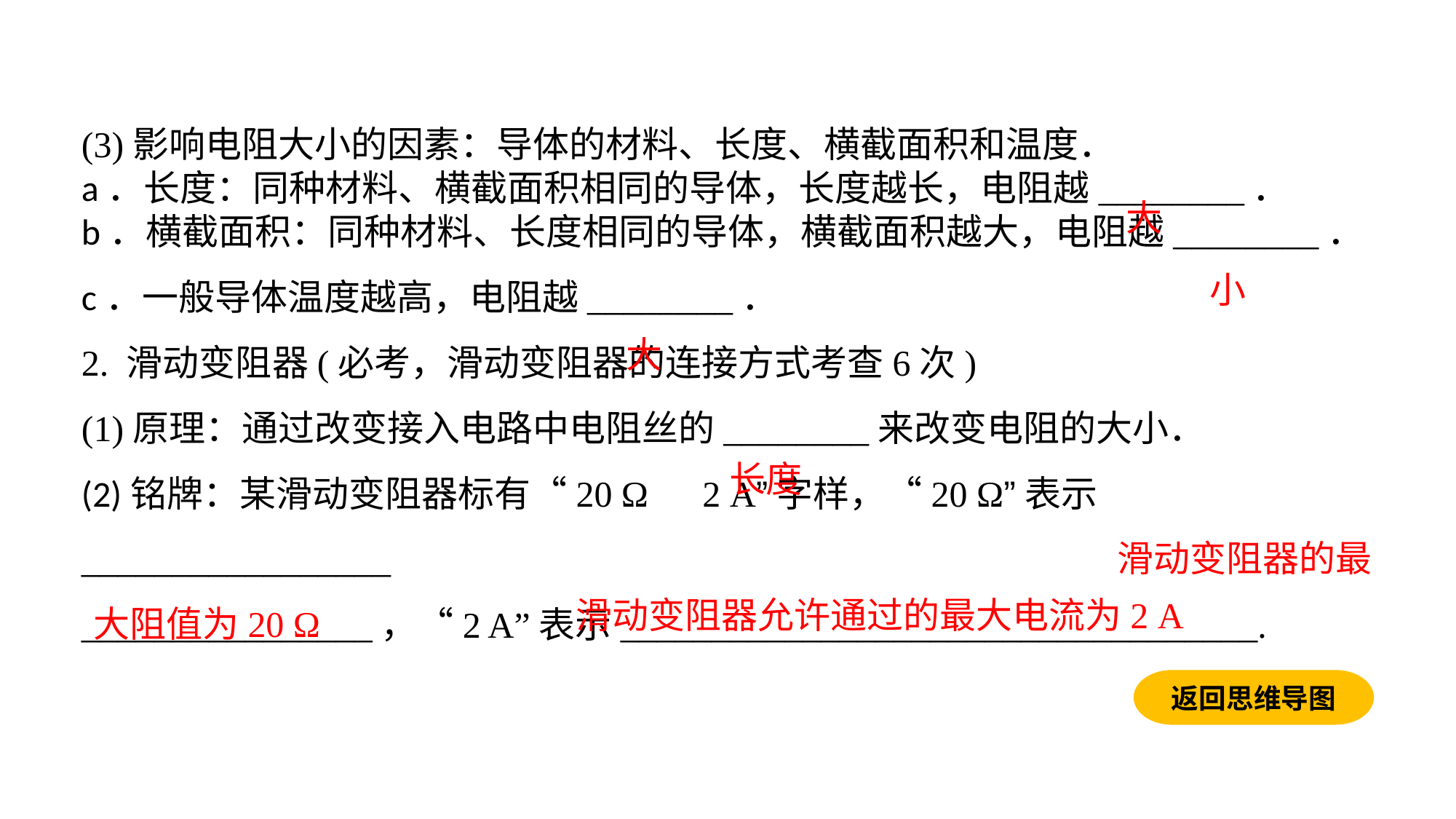

(3)影响电阻大小的因素：导体的材料、长度、横截面积和温度．a．长度：同种材料、横截面积相同的导体，长度越长，电阻越________．b．横截面积：同种材料、长度相同的导体，横截面积越大，电阻越________．c．一般导体温度越高，电阻越________．
2. 滑动变阻器(必考，滑动变阻器的连接方式考查6次)(1)原理：通过改变接入电路中电阻丝的________来改变电阻的大小．(2)铭牌：某滑动变阻器标有“20 Ω　2 A”字样，“20 Ω”表示_________________
________________，“2 A”表示___________________________________.
大
小
大
长度
                                                                                                                            滑动变阻器的最大阻值为20 Ω
滑动变阻器允许通过的最大电流为2 A
返回思维导图